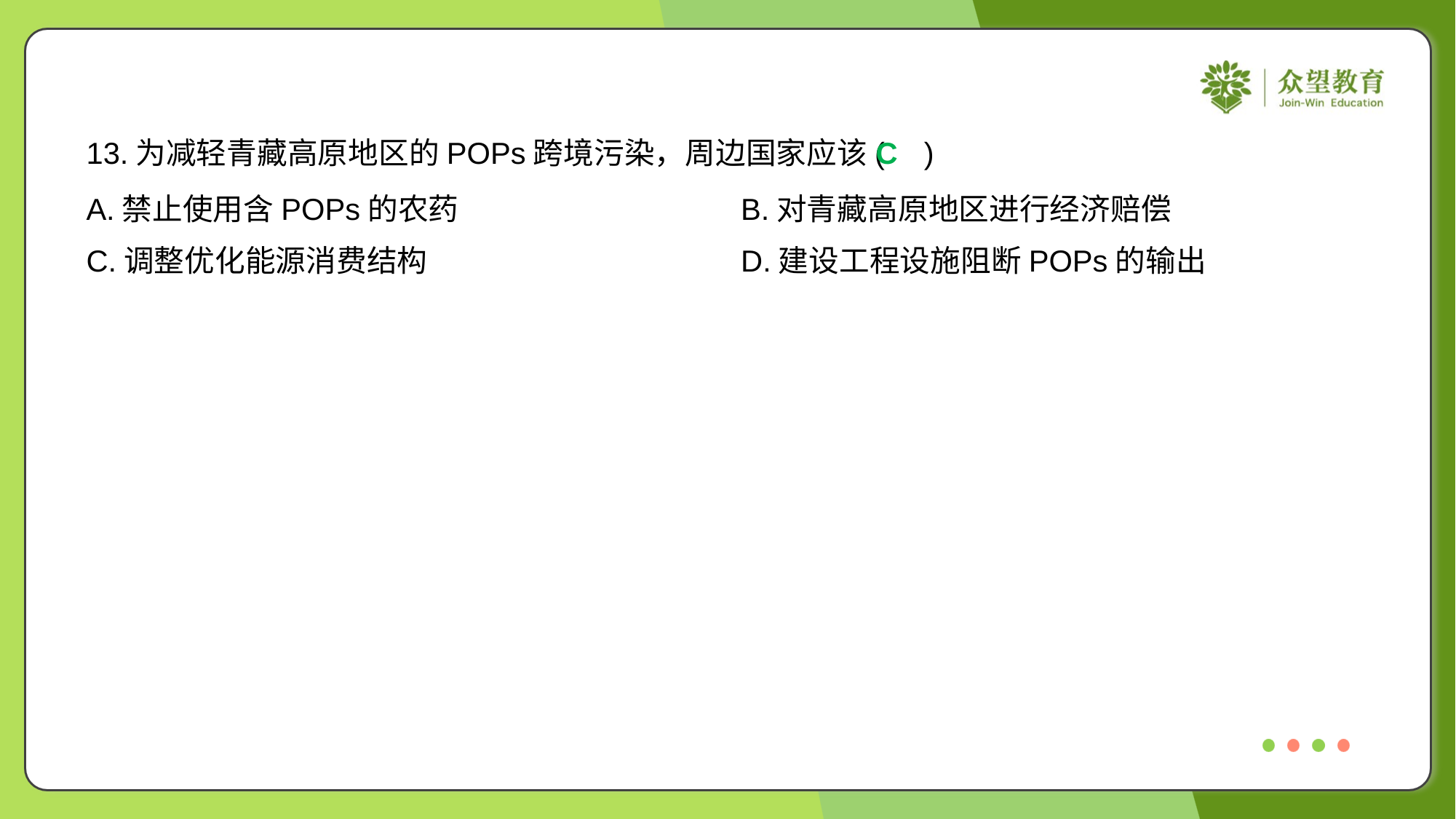

13.为减轻青藏高原地区的POPs跨境污染，周边国家应该(     )
C
A.禁止使用含POPs的农药	B.对青藏高原地区进行经济赔偿
C.调整优化能源消费结构	D.建设工程设施阻断POPs的输出